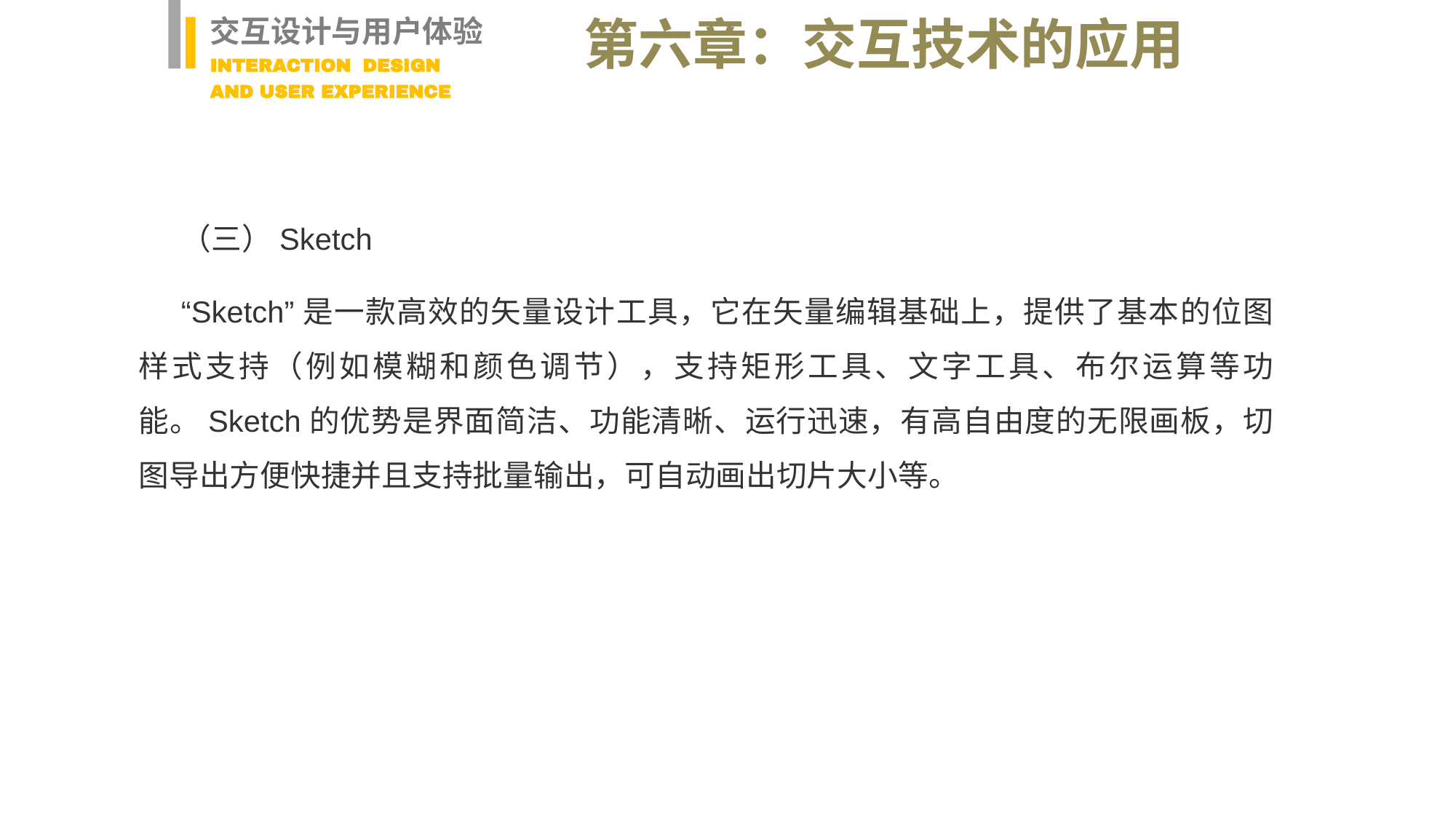

交互设计与用户体验
INTERACTION  DESIGN
AND USER EXPERIENCE
第六章：交互技术的应用

（三）Sketch
“Sketch”是一款高效的矢量设计工具，它在矢量编辑基础上，提供了基本的位图样式支持（例如模糊和颜色调节），支持矩形工具、文字工具、布尔运算等功能。Sketch的优势是界面简洁、功能清晰、运行迅速，有高自由度的无限画板，切图导出方便快捷并且支持批量输出，可自动画出切片大小等。